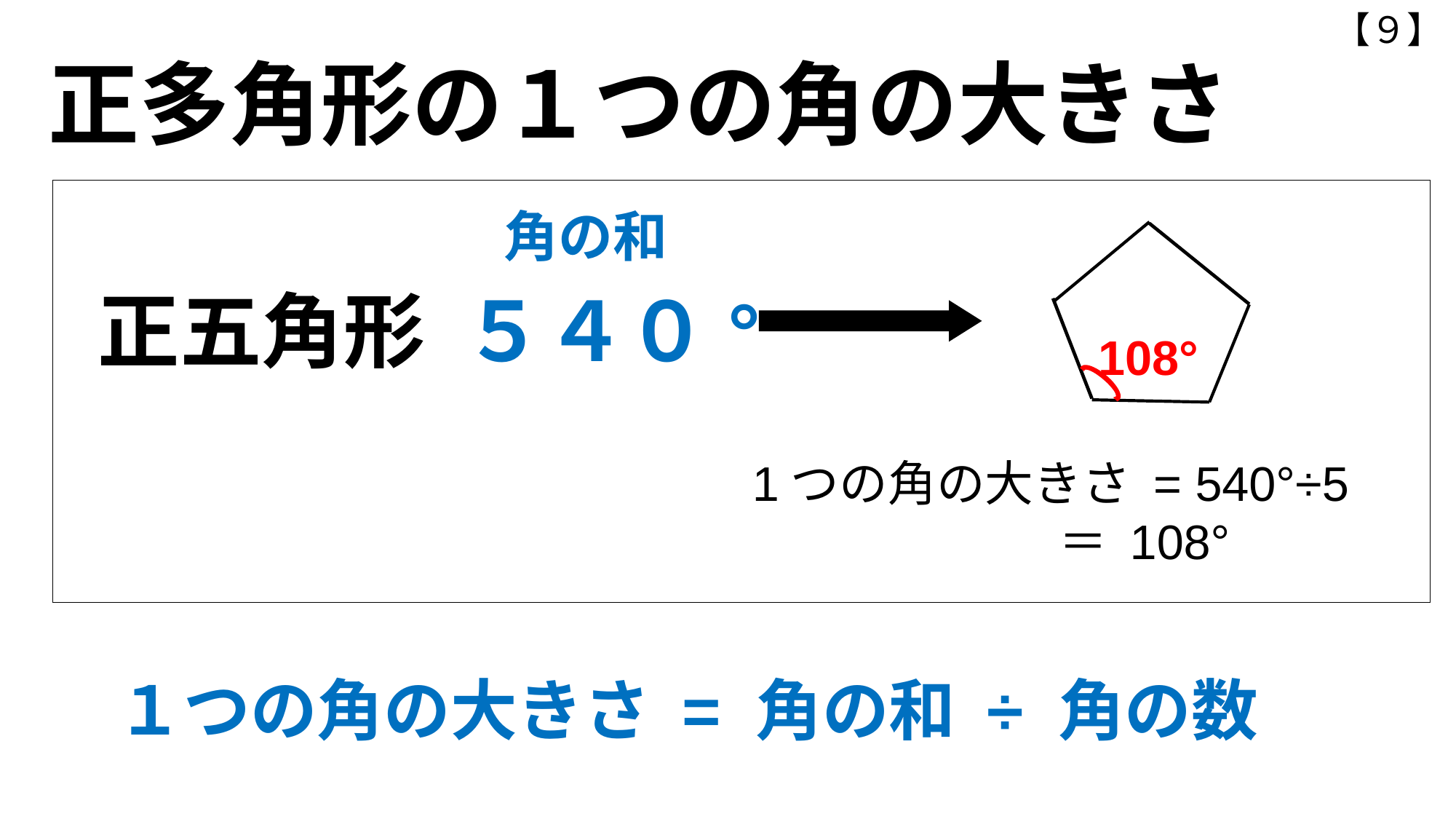

【９】
正多角形の１つの角の大きさ

角の和

正五角形  ５４０°
108°

1つの角の大きさ = 540°÷5
                           ＝ 108°
１つの角の大きさ = 角の和 ÷ 角の数